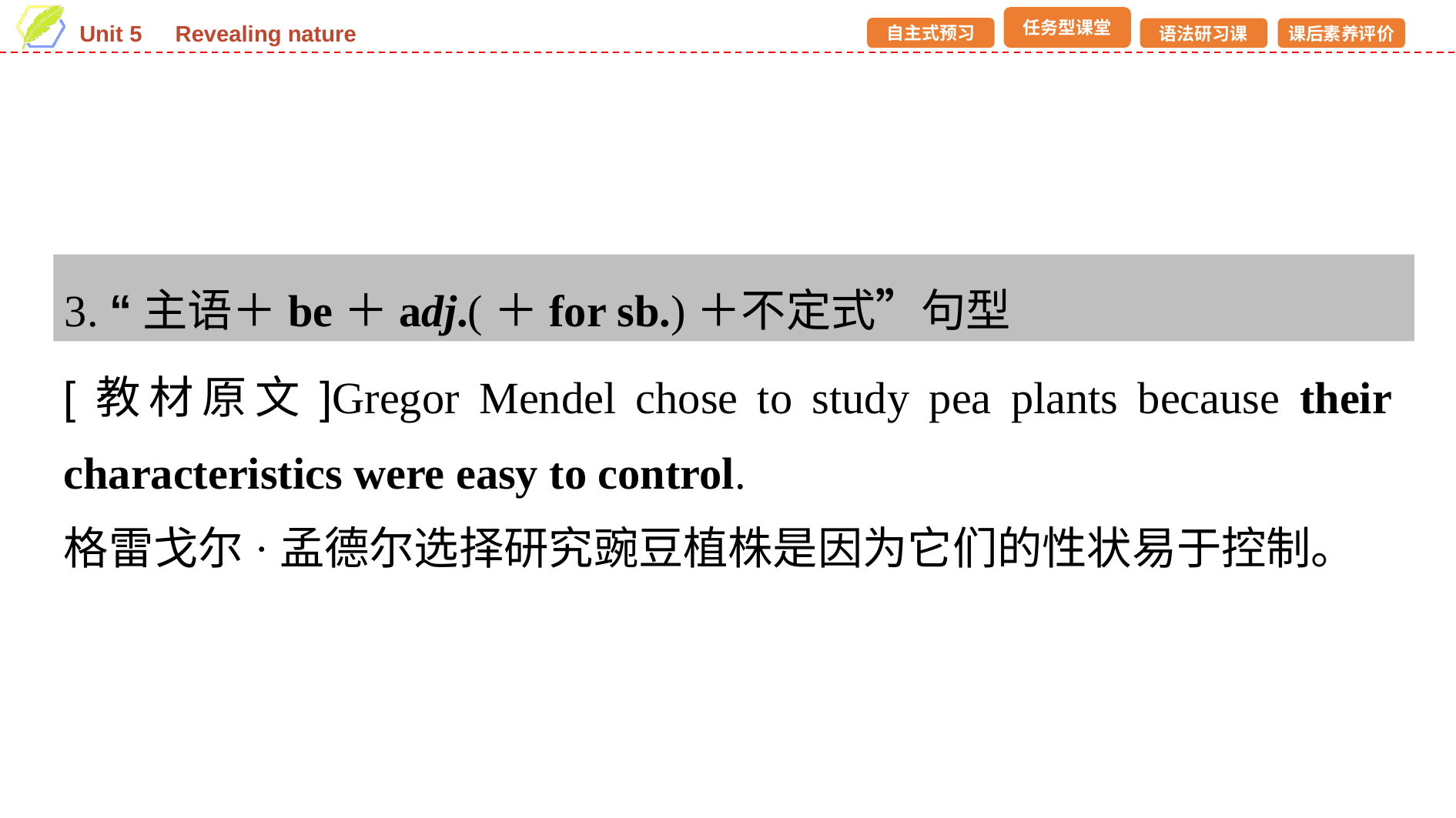

3. “主语＋be＋adj.(＋for sb.)＋不定式”句型
[教材原文]Gregor Mendel chose to study pea plants because their characteristics were easy to control.
格雷戈尔·孟德尔选择研究豌豆植株是因为它们的性状易于控制。